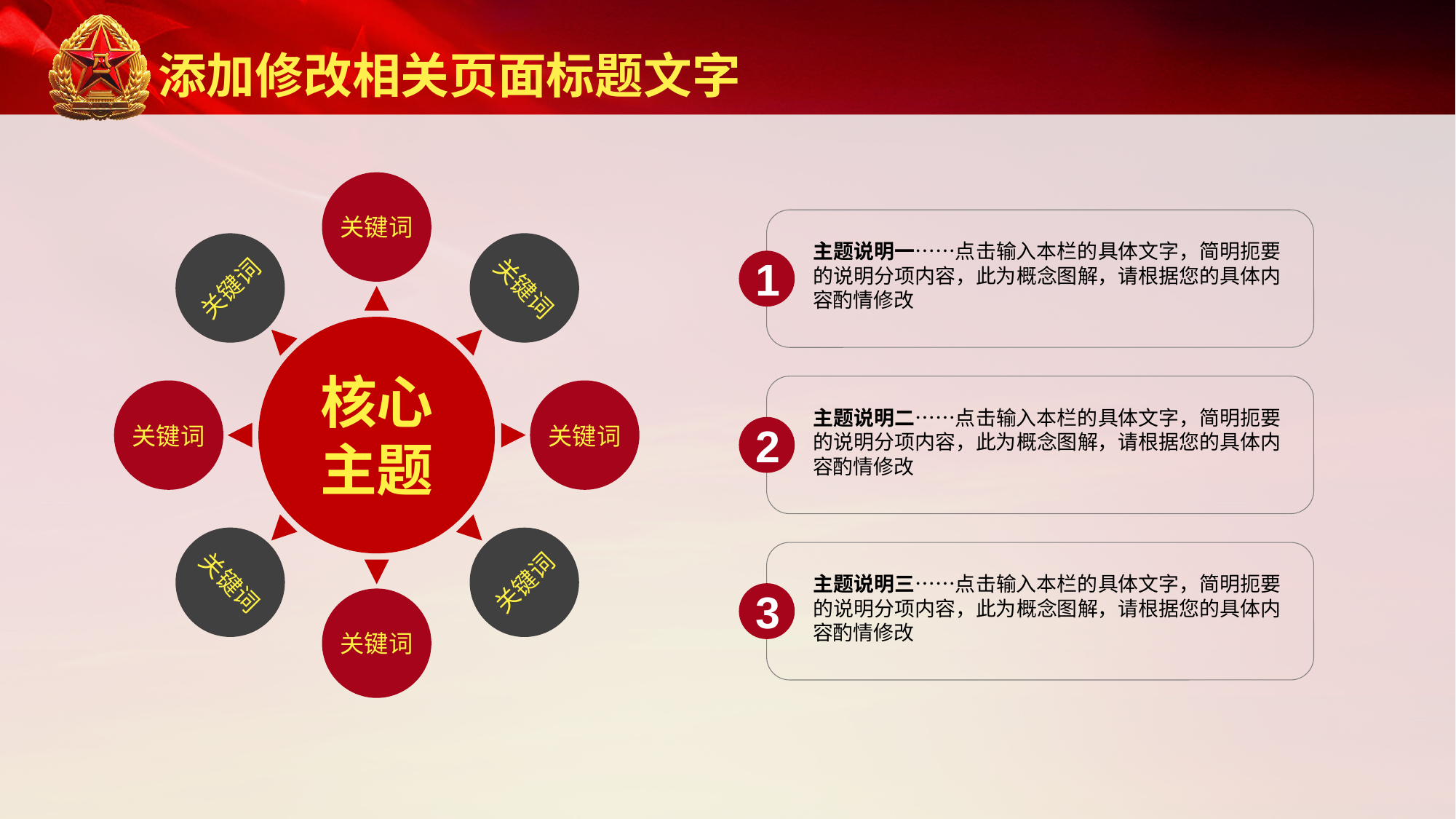

添加修改相关页面标题文字
关键词

关键词
关键词
主题说明一……点击输入本栏的具体文字，简明扼要的说明分项内容，此为概念图解，请根据您的具体内容酌情修改

1

核心主题

关键词
关键词
主题说明二……点击输入本栏的具体文字，简明扼要的说明分项内容，此为概念图解，请根据您的具体内容酌情修改

2

关键词
关键词

主题说明三……点击输入本栏的具体文字，简明扼要的说明分项内容，此为概念图解，请根据您的具体内容酌情修改

3
关键词